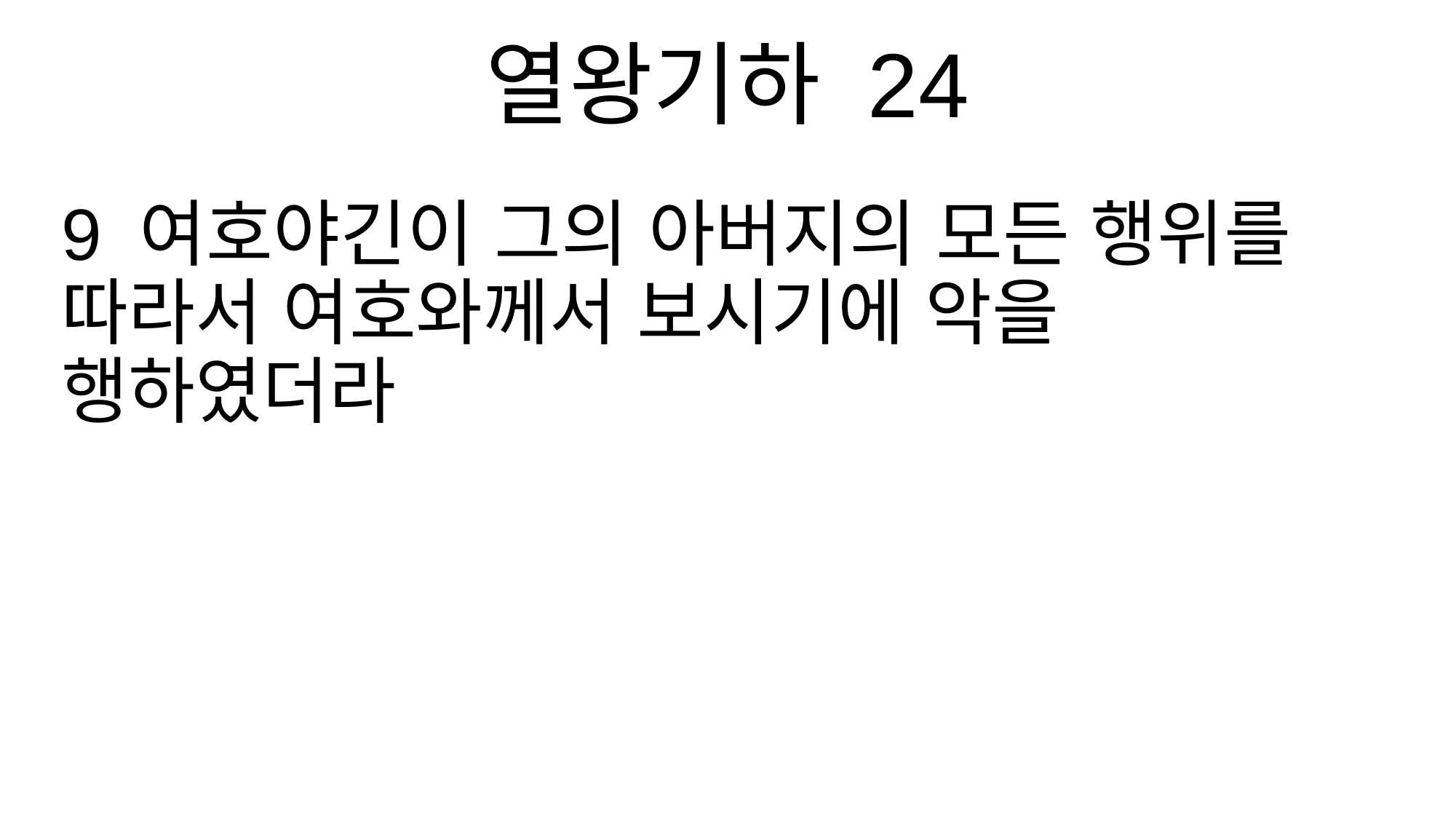

열왕기하 24
9 여호야긴이 그의 아버지의 모든 행위를 따라서 여호와께서 보시기에 악을 행하였더라